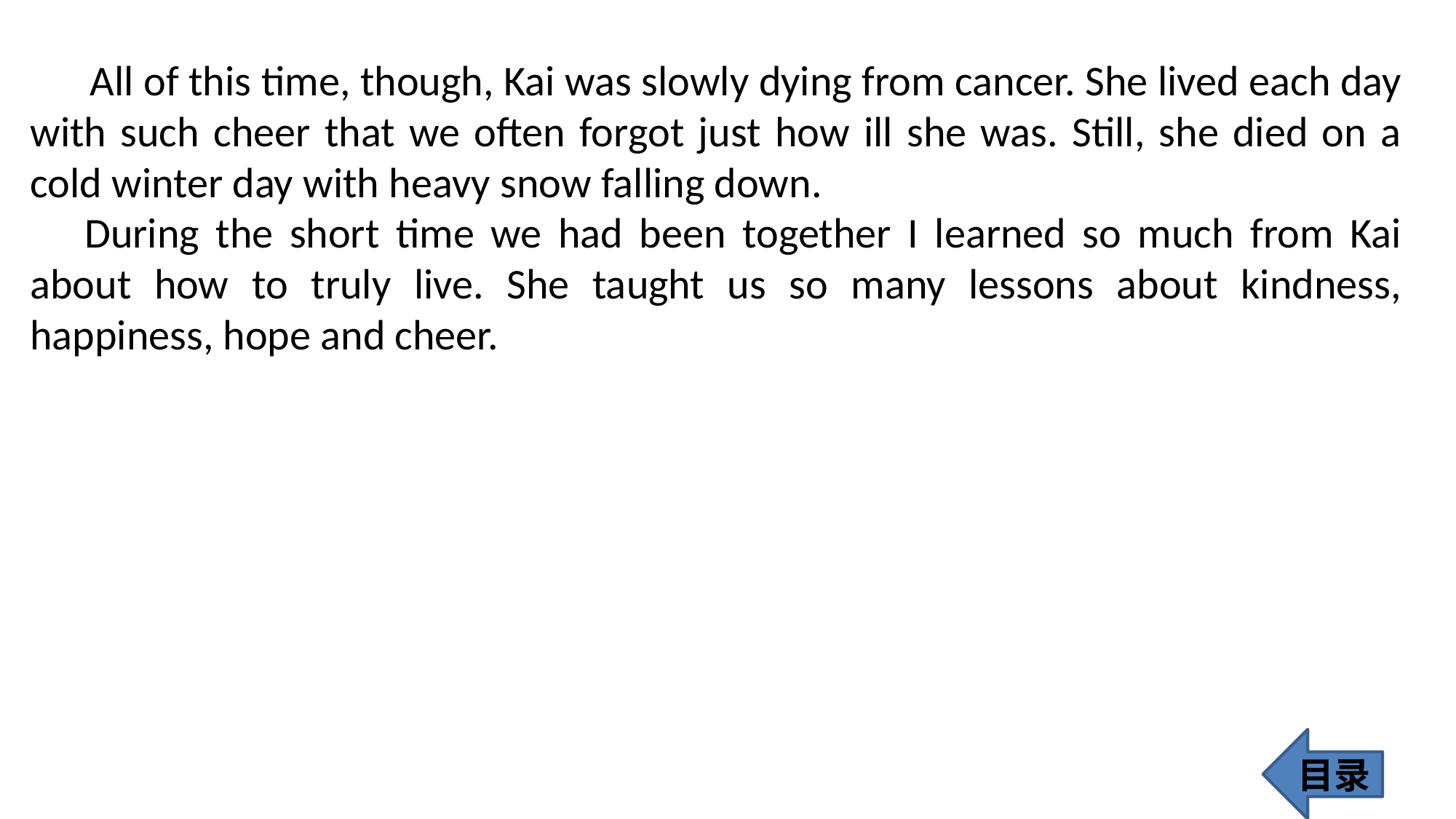

All of this time, though, Kai was slowly dying from cancer. She lived each day with such cheer that we often forgot just how ill she was. Still, she died on a cold winter day with heavy snow falling down.
During the short time we had been together I learned so much from Kai about how to truly live. She taught us so many lessons about kindness, happiness, hope and cheer.
目录
187